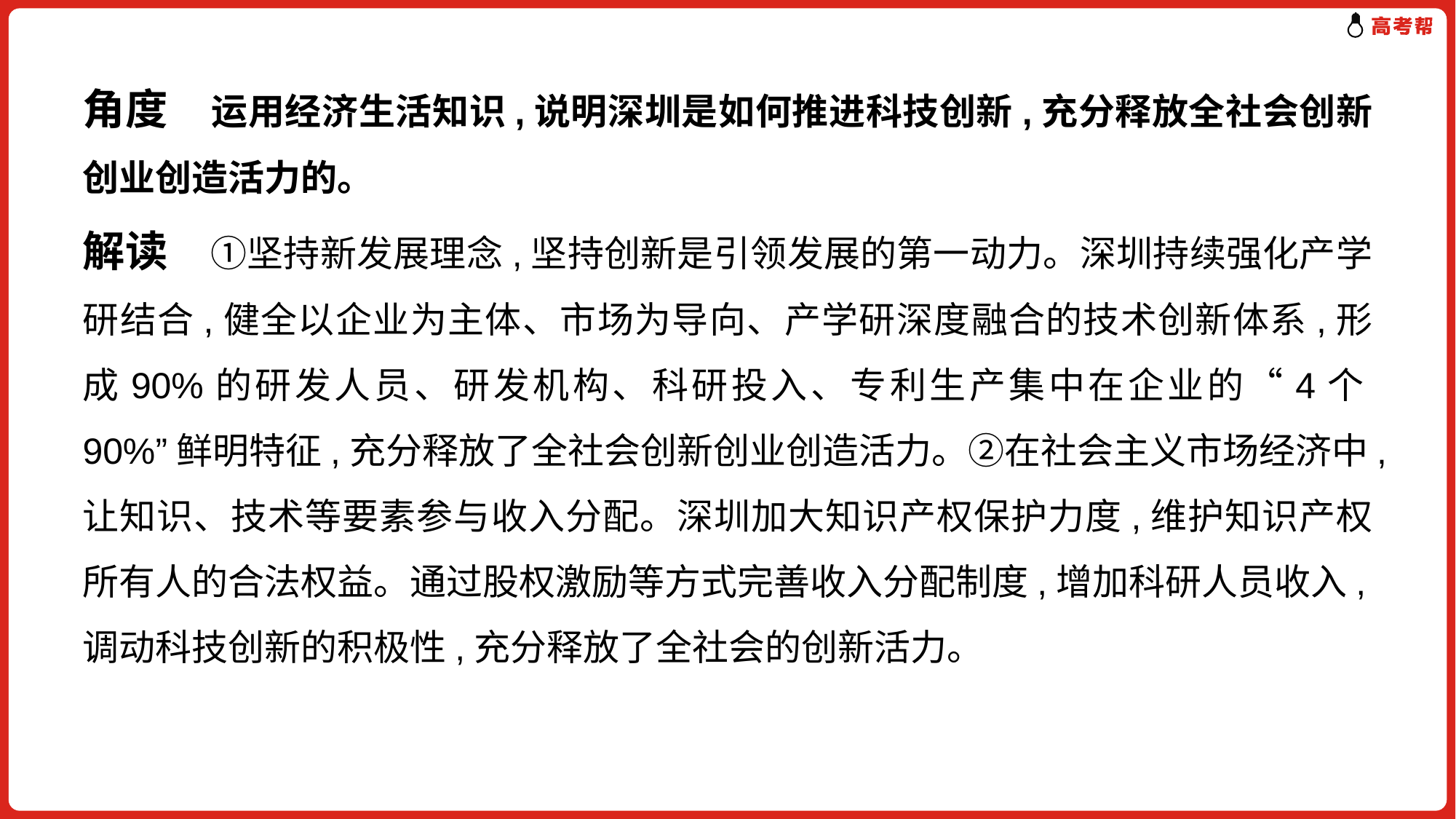

角度　运用经济生活知识,说明深圳是如何推进科技创新,充分释放全社会创新创业创造活力的。
解读　①坚持新发展理念,坚持创新是引领发展的第一动力。深圳持续强化产学研结合,健全以企业为主体、市场为导向、产学研深度融合的技术创新体系,形成90%的研发人员、研发机构、科研投入、专利生产集中在企业的“4个90%”鲜明特征,充分释放了全社会创新创业创造活力。②在社会主义市场经济中,让知识、技术等要素参与收入分配。深圳加大知识产权保护力度,维护知识产权所有人的合法权益。通过股权激励等方式完善收入分配制度,增加科研人员收入,调动科技创新的积极性,充分释放了全社会的创新活力。